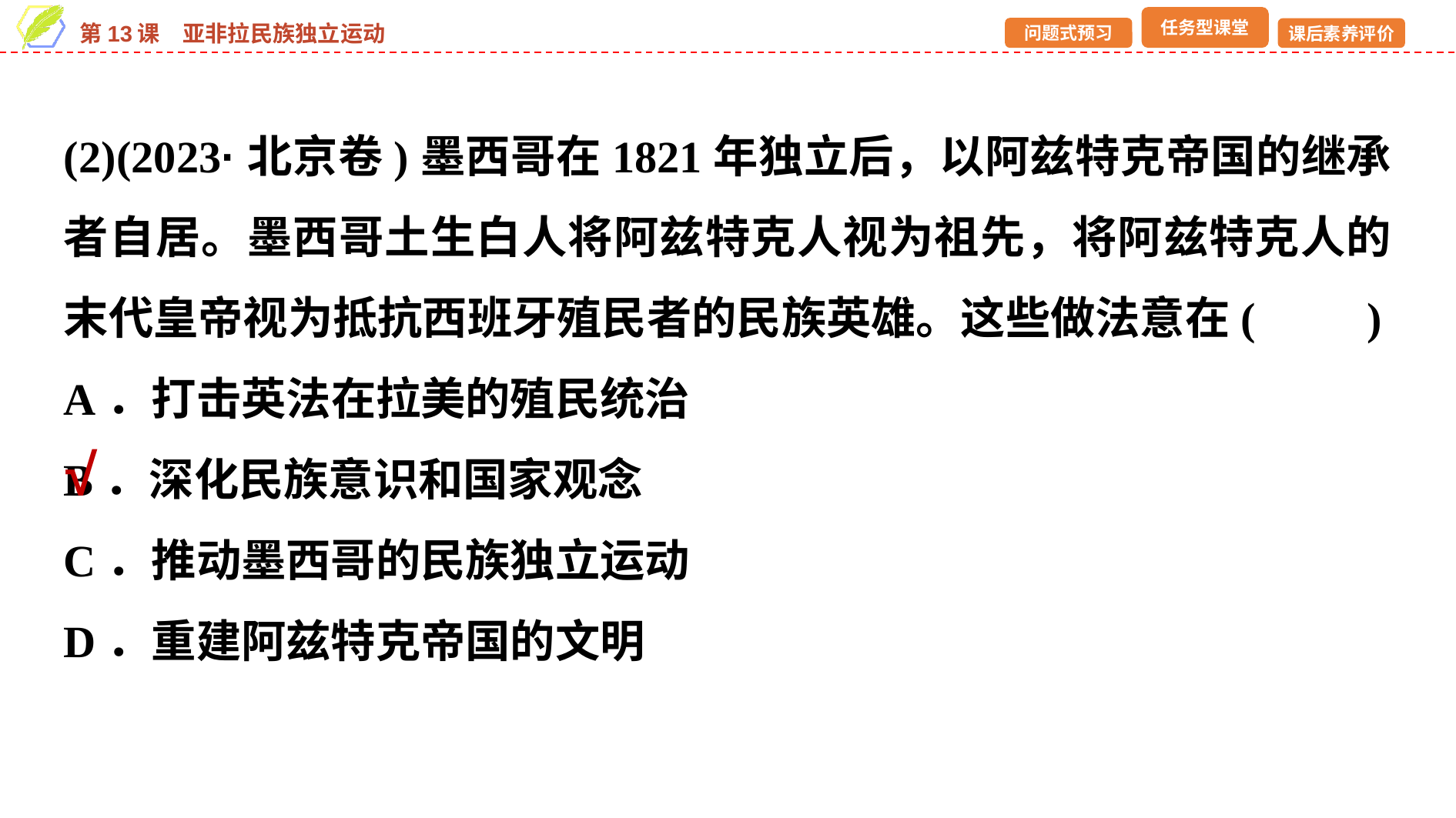

(2)(2023·北京卷)墨西哥在1821年独立后，以阿兹特克帝国的继承者自居。墨西哥土生白人将阿兹特克人视为祖先，将阿兹特克人的末代皇帝视为抵抗西班牙殖民者的民族英雄。这些做法意在(　　)
A．打击英法在拉美的殖民统治
B．深化民族意识和国家观念
C．推动墨西哥的民族独立运动
D．重建阿兹特克帝国的文明
√